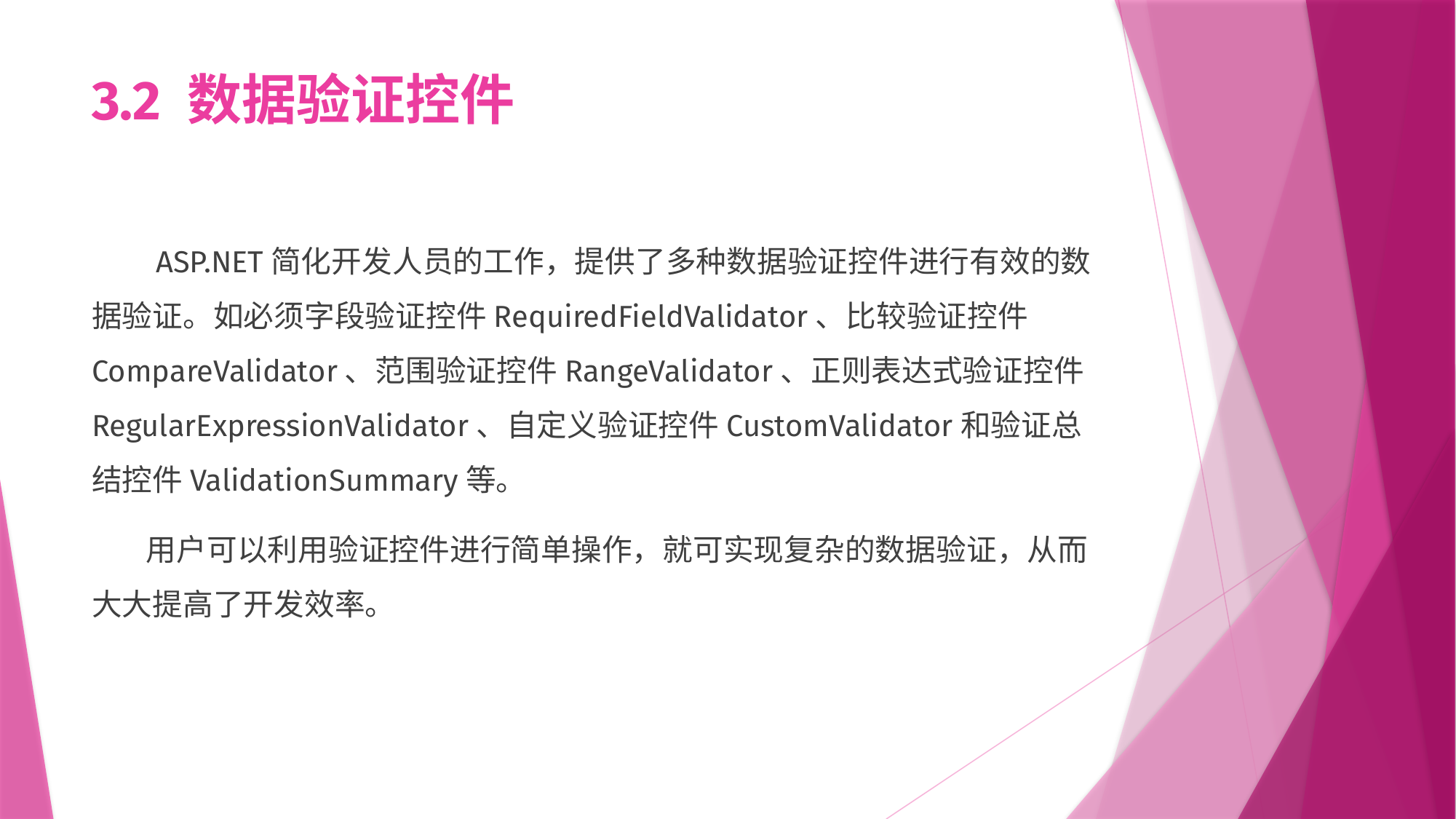

# 3.2 数据验证控件
        ASP.NET简化开发人员的工作，提供了多种数据验证控件进行有效的数据验证。如必须字段验证控件RequiredFieldValidator、比较验证控件CompareValidator、范围验证控件RangeValidator、正则表达式验证控件RegularExpressionValidator、自定义验证控件CustomValidator和验证总结控件ValidationSummary等。
       用户可以利用验证控件进行简单操作，就可实现复杂的数据验证，从而大大提高了开发效率。